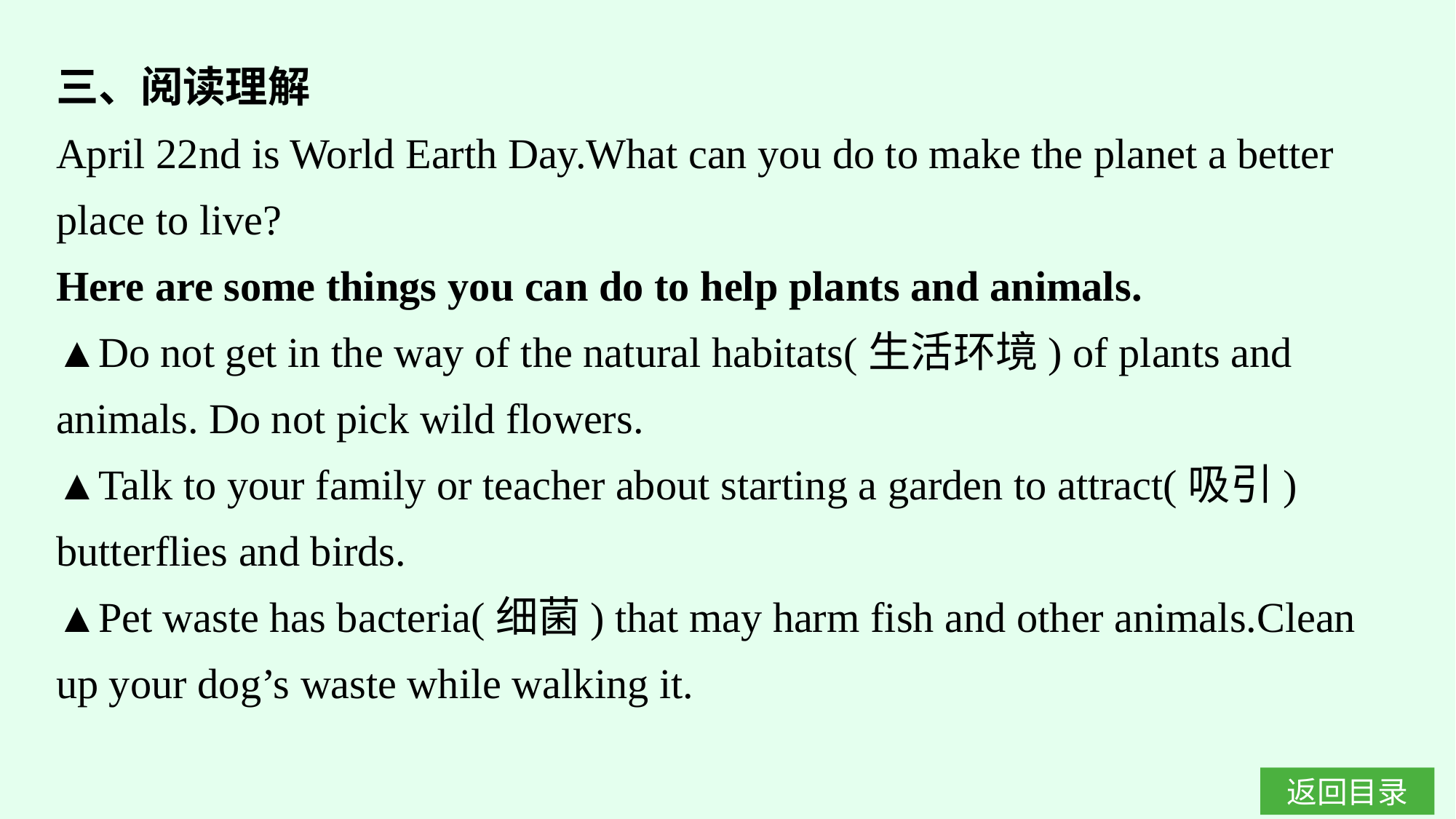

三、阅读理解
April 22nd is World Earth Day.What can you do to make the planet a better place to live?
Here are some things you can do to help plants and animals.
▲Do not get in the way of the natural habitats(生活环境) of plants and animals. Do not pick wild flowers.
▲Talk to your family or teacher about starting a garden to attract(吸引) butterflies and birds.
▲Pet waste has bacteria(细菌) that may harm fish and other animals.Clean up your dog’s waste while walking it.